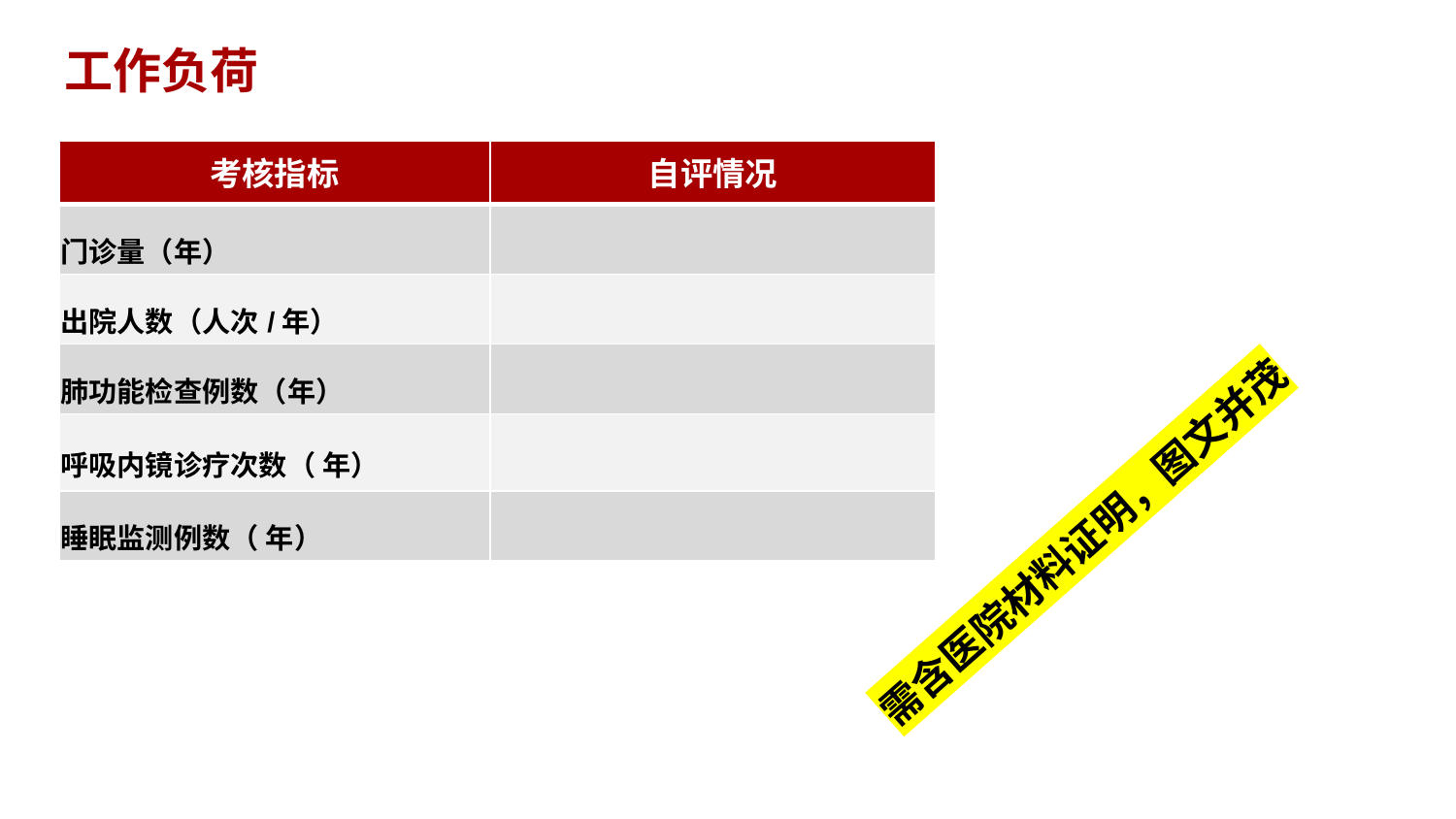

# 工作负荷
| 考核指标 | 自评情况 |
| --- | --- |
| 门诊量（年） |  |
| 出院人数（人次/年） |  |
| 肺功能检查例数（年） |  |
| 呼吸内镜诊疗次数（ 年） |  |
| 睡眠监测例数（ 年） |  |
需含医院材料证明，图文并茂